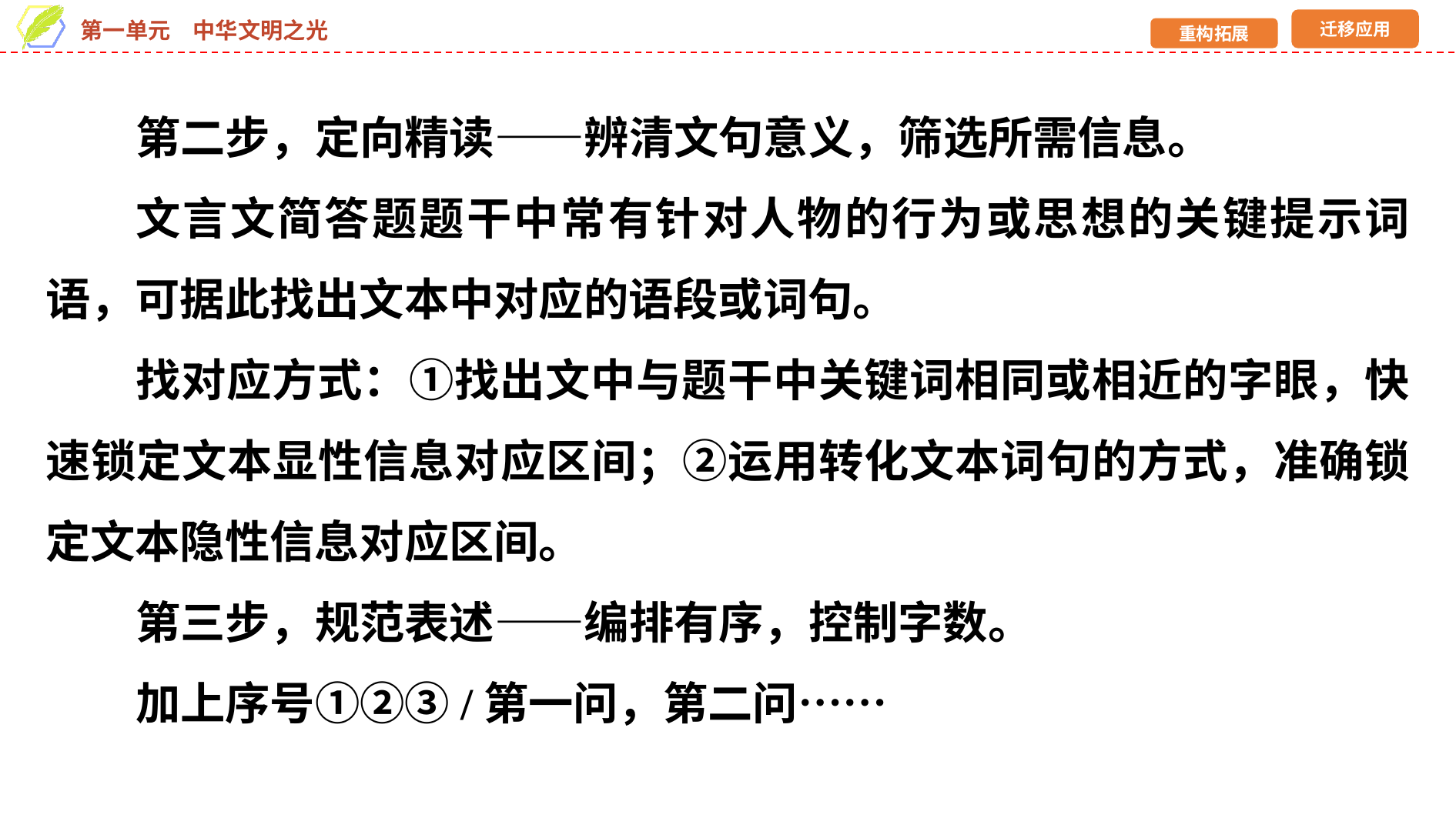

第二步，定向精读——辨清文句意义，筛选所需信息。
文言文简答题题干中常有针对人物的行为或思想的关键提示词语，可据此找出文本中对应的语段或词句。
找对应方式：①找出文中与题干中关键词相同或相近的字眼，快速锁定文本显性信息对应区间；②运用转化文本词句的方式，准确锁定文本隐性信息对应区间。
第三步，规范表述——编排有序，控制字数。
加上序号①②③/第一问，第二问……